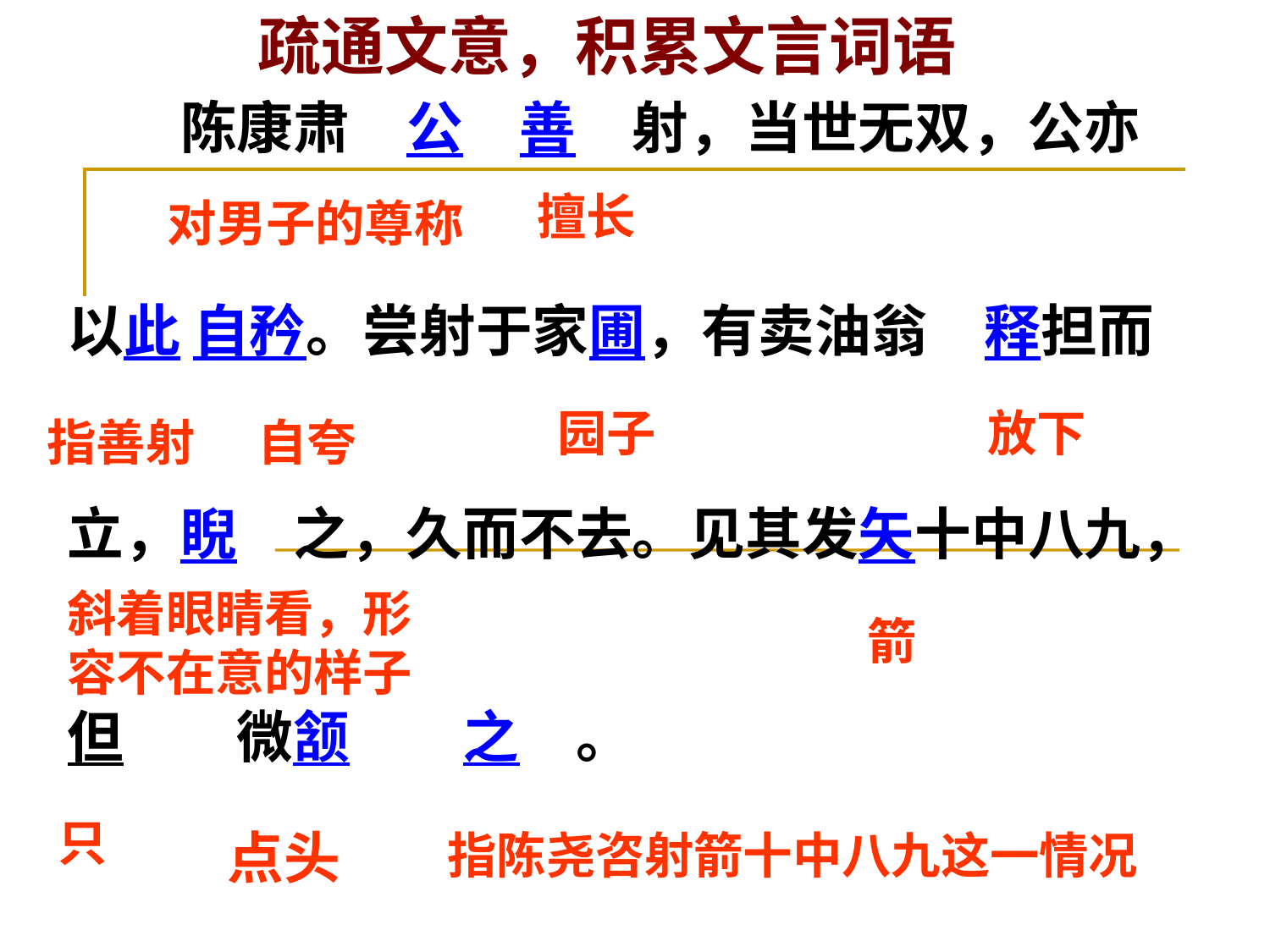

疏通文意，积累文言词语
　　陈康肃　公　善　射，当世无双，公亦

以此 自矜。尝射于家圃，有卖油翁　释担而

立，睨　之，久而不去。见其发矢十中八九，

但　　微颔　　之　。

擅长
对男子的尊称
园子
放下
指善射
自夸
斜着眼睛看，形
容不在意的样子
箭
只
点头
指陈尧咨射箭十中八九这一情况